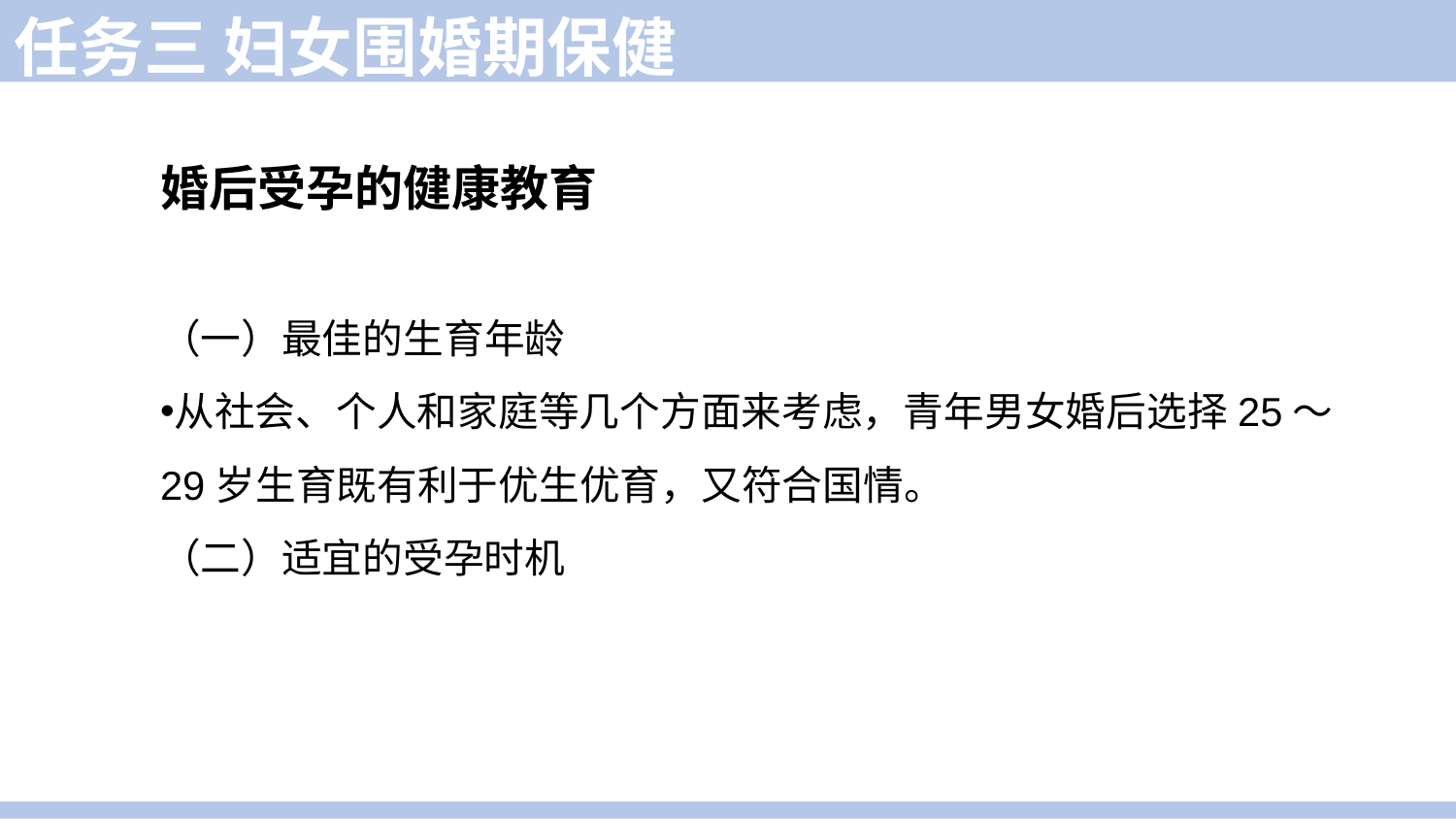

任务三 妇女围婚期保健
婚后受孕的健康教育
（一）最佳的生育年龄
从社会、个人和家庭等几个方面来考虑，青年男女婚后选择25～29岁生育既有利于优生优育，又符合国情。
（二）适宜的受孕时机